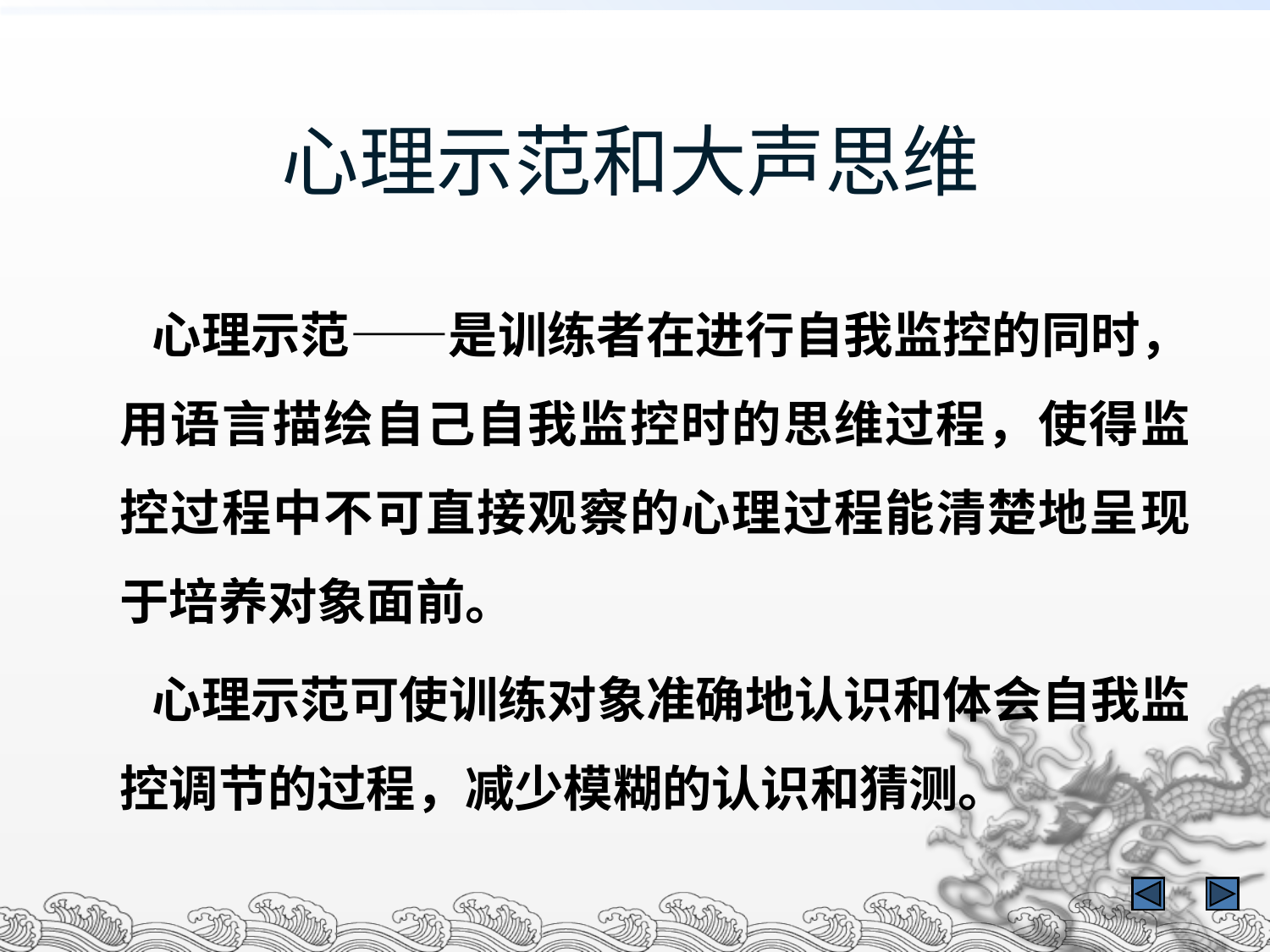

# 心理示范和大声思维
      心理示范——是训练者在进行自我监控的同时，用语言描绘自己自我监控时的思维过程，使得监控过程中不可直接观察的心理过程能清楚地呈现于培养对象面前。
      心理示范可使训练对象准确地认识和体会自我监控调节的过程，减少模糊的认识和猜测。